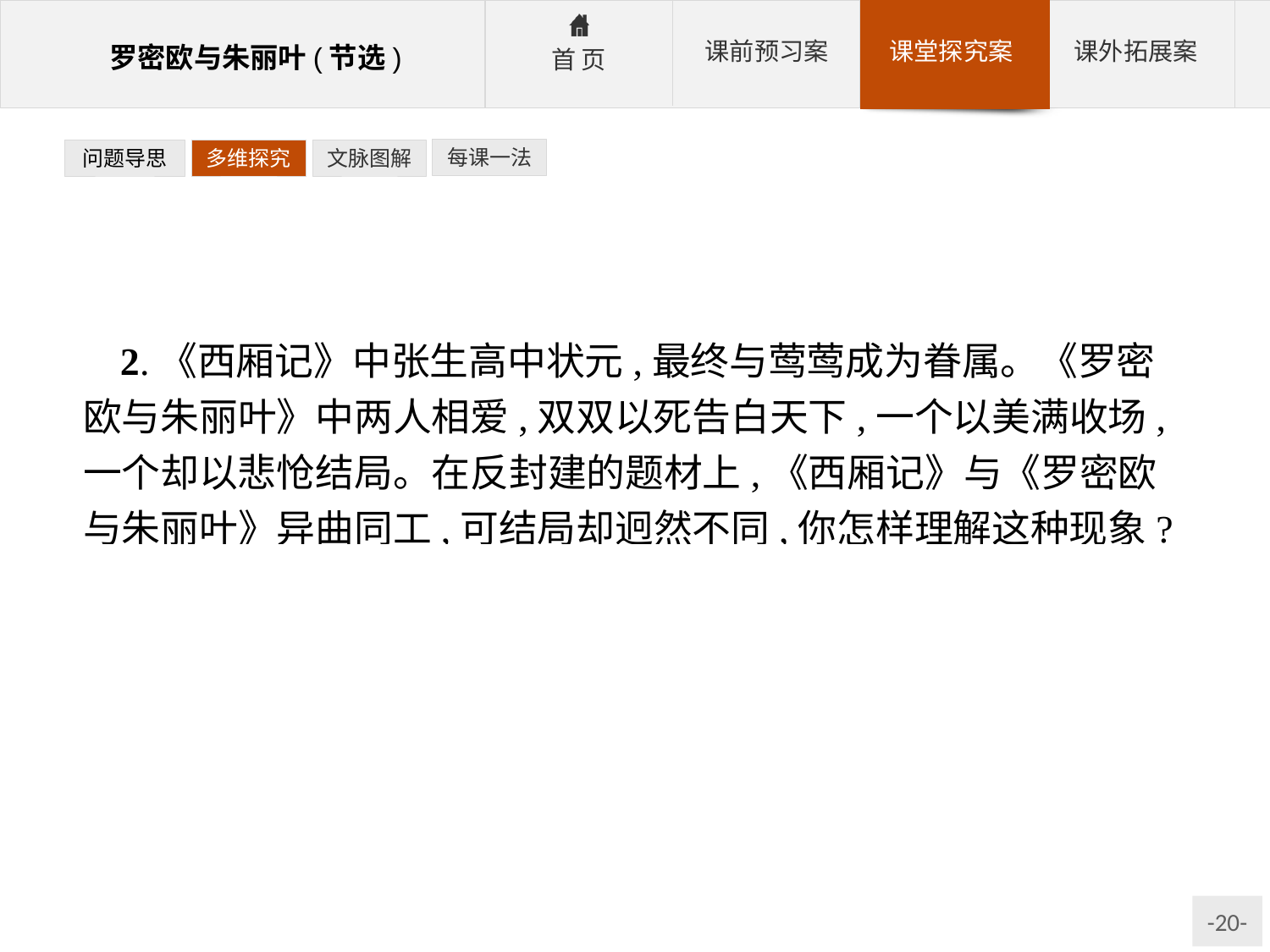

每课一法
问题导思
多维探究
文脉图解
2.《西厢记》中张生高中状元,最终与莺莺成为眷属。《罗密欧与朱丽叶》中两人相爱,双双以死告白天下,一个以美满收场,一个却以悲怆结局。在反封建的题材上,《西厢记》与《罗密欧与朱丽叶》异曲同工,可结局却迥然不同,你怎样理解这种现象?
提示:本题具有一定综合性,结合自己已有的知识储备,考虑中西方的审美差异等因素,要言之有理。